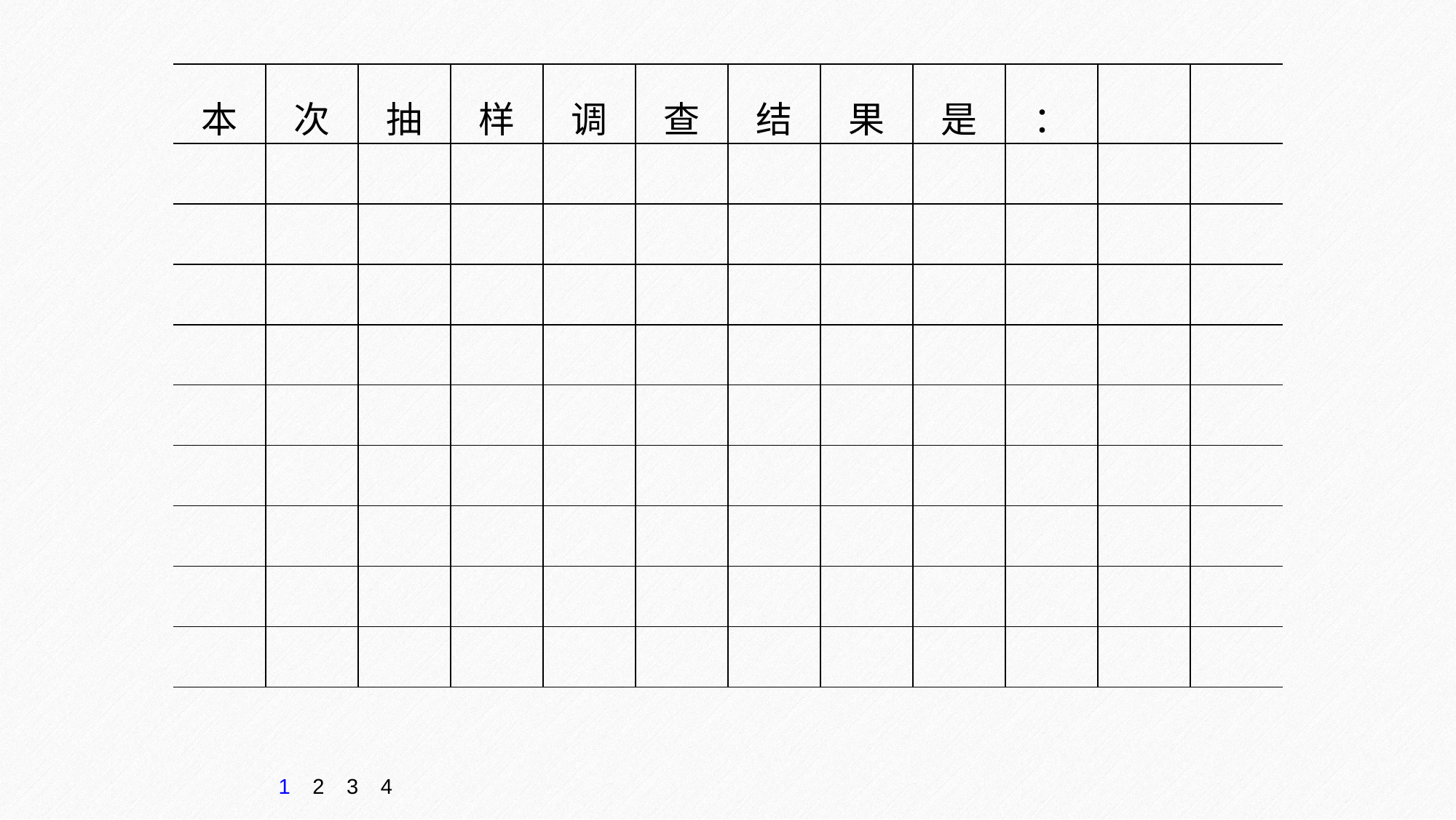

| 本 | 次 | 抽 | 样 | 调 | 查 | 结 | 果 | 是 | ： |  |  |
| --- | --- | --- | --- | --- | --- | --- | --- | --- | --- | --- | --- |
|  |  |  |  |  |  |  |  |  |  |  |  |
|  |  |  |  |  |  |  |  |  |  |  |  |
|  |  |  |  |  |  |  |  |  |  |  |  |
|  |  |  |  |  |  |  |  |  |  |  |  |
|  |  |  |  |  |  |  |  |  |  |  |  |
|  |  |  |  |  |  |  |  |  |  |  |  |
|  |  |  |  |  |  |  |  |  |  |  |  |
|  |  |  |  |  |  |  |  |  |  |  |  |
|  |  |  |  |  |  |  |  |  |  |  |  |
1
2
3
4